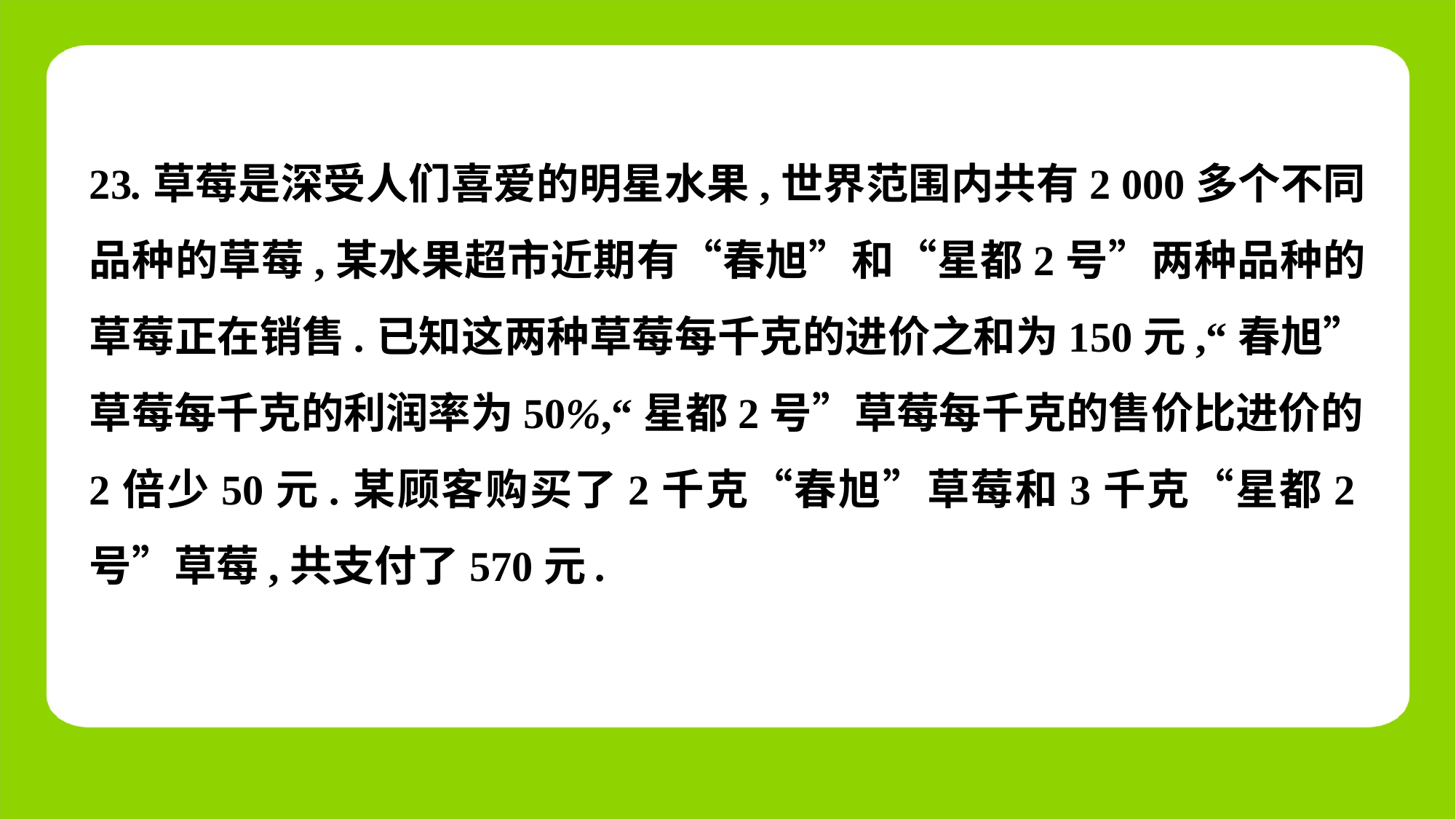

23.草莓是深受人们喜爱的明星水果,世界范围内共有2 000多个不同品种的草莓,某水果超市近期有“春旭”和“星都2号”两种品种的草莓正在销售.已知这两种草莓每千克的进价之和为150元,“春旭”草莓每千克的利润率为50%,“星都2号”草莓每千克的售价比进价的2倍少50元.某顾客购买了2千克“春旭”草莓和3千克“星都2号”草莓,共支付了570元.